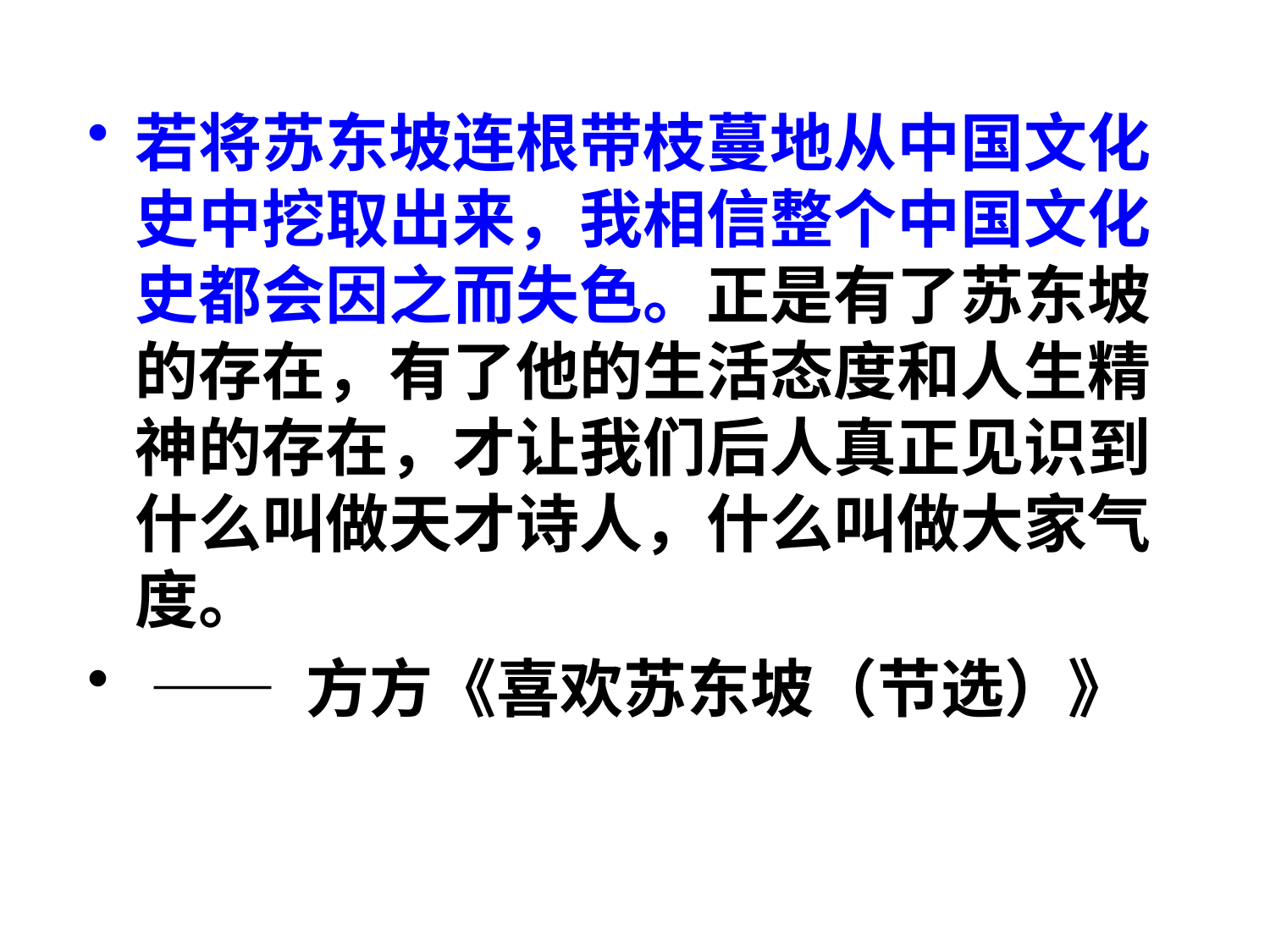

若将苏东坡连根带枝蔓地从中国文化史中挖取出来，我相信整个中国文化史都会因之而失色。正是有了苏东坡的存在，有了他的生活态度和人生精神的存在，才让我们后人真正见识到什么叫做天才诗人，什么叫做大家气度。
 —— 方方《喜欢苏东坡（节选）》